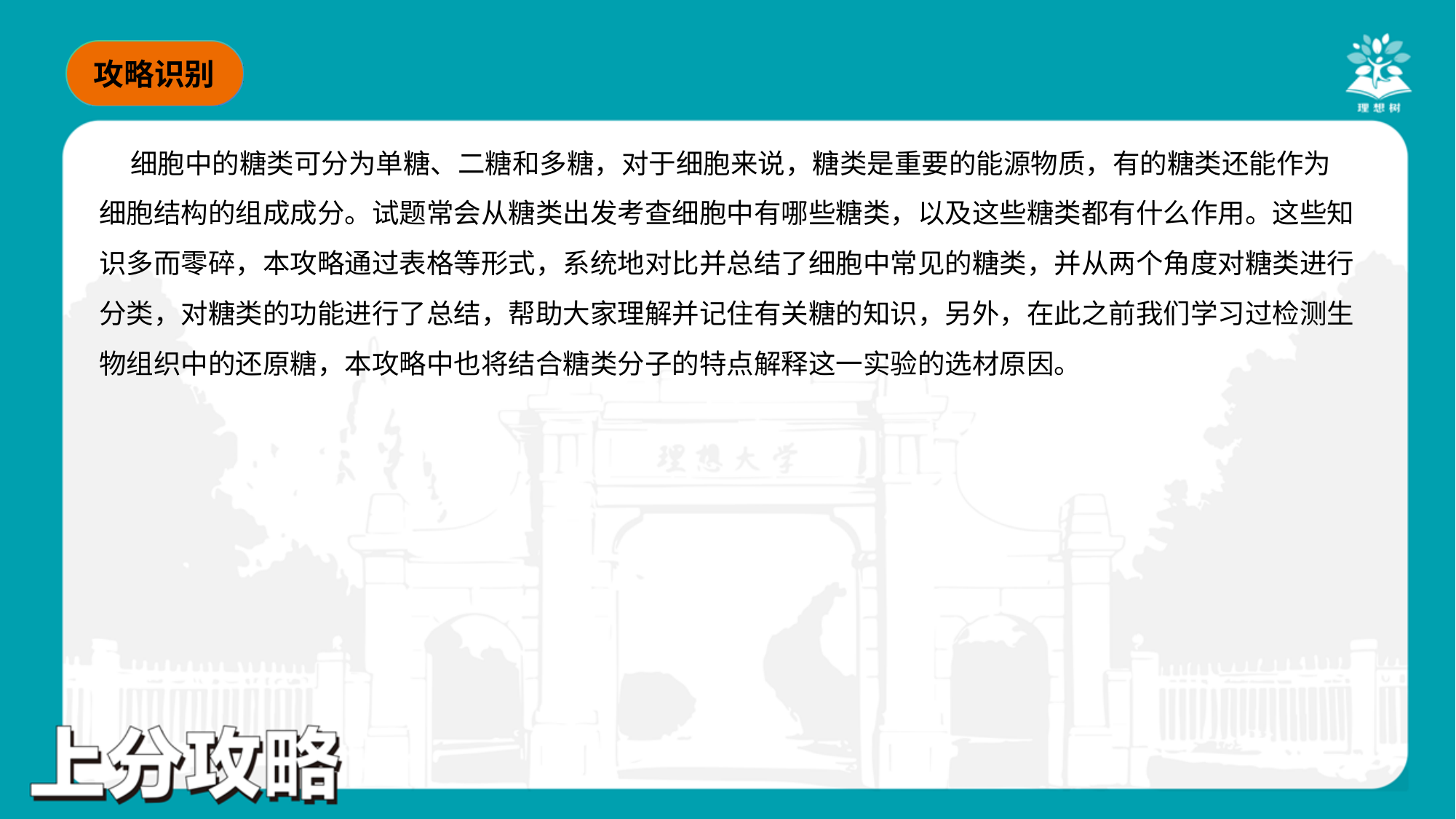

细胞中的糖类可分为单糖、二糖和多糖，对于细胞来说，糖类是重要的能源物质，有的糖类还能作为
细胞结构的组成成分。试题常会从糖类出发考查细胞中有哪些糖类，以及这些糖类都有什么作用。这些知
识多而零碎，本攻略通过表格等形式，系统地对比并总结了细胞中常见的糖类，并从两个角度对糖类进行
分类，对糖类的功能进行了总结，帮助大家理解并记住有关糖的知识，另外，在此之前我们学习过检测生
物组织中的还原糖，本攻略中也将结合糖类分子的特点解释这一实验的选材原因。